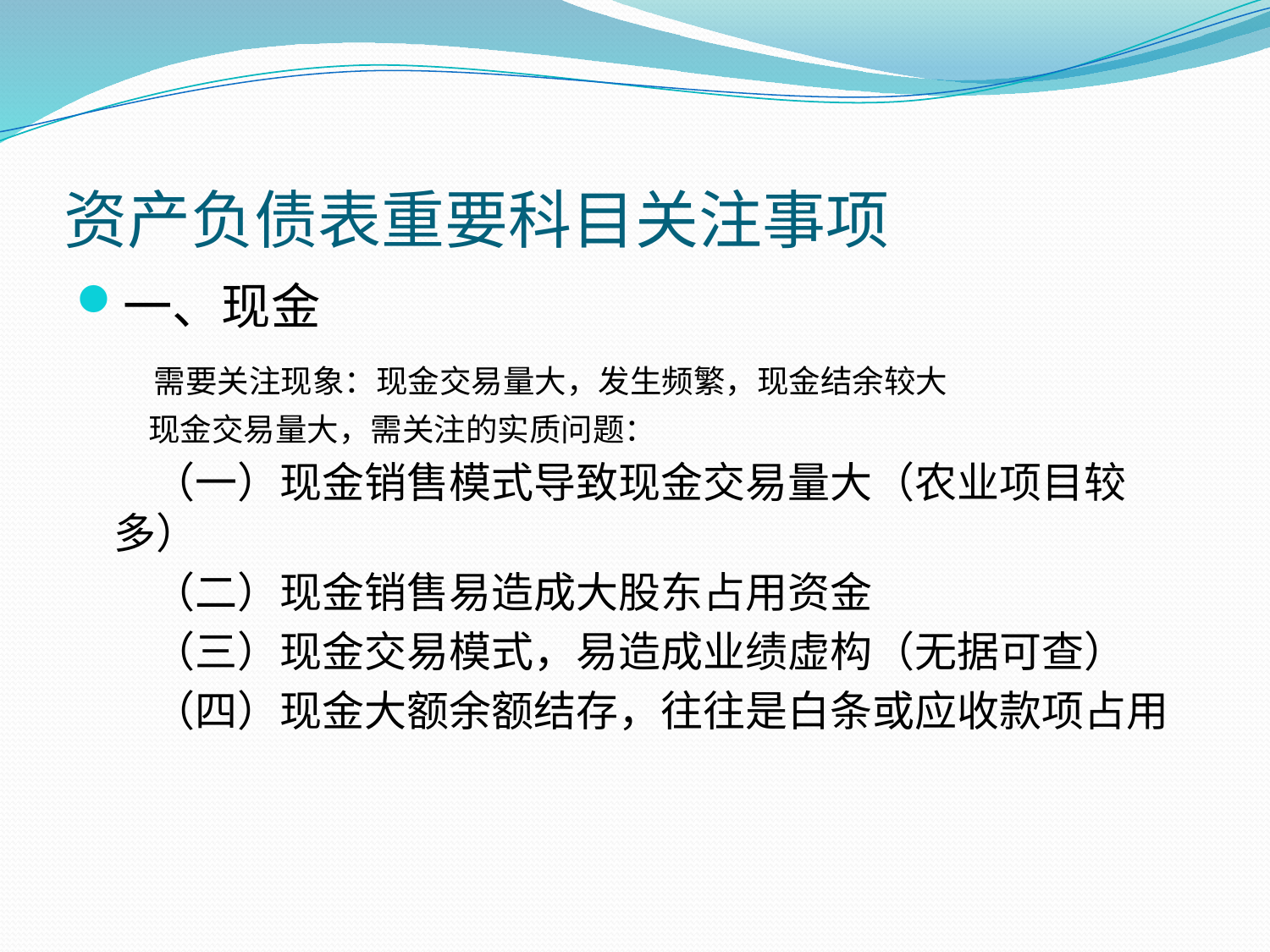

# 资产负债表重要科目关注事项
一、现金
      需要关注现象：现金交易量大，发生频繁，现金结余较大
         现金交易量大，需关注的实质问题：
       （一）现金销售模式导致现金交易量大（农业项目较多）
       （二）现金销售易造成大股东占用资金
       （三）现金交易模式，易造成业绩虚构（无据可查）
       （四）现金大额余额结存，往往是白条或应收款项占用